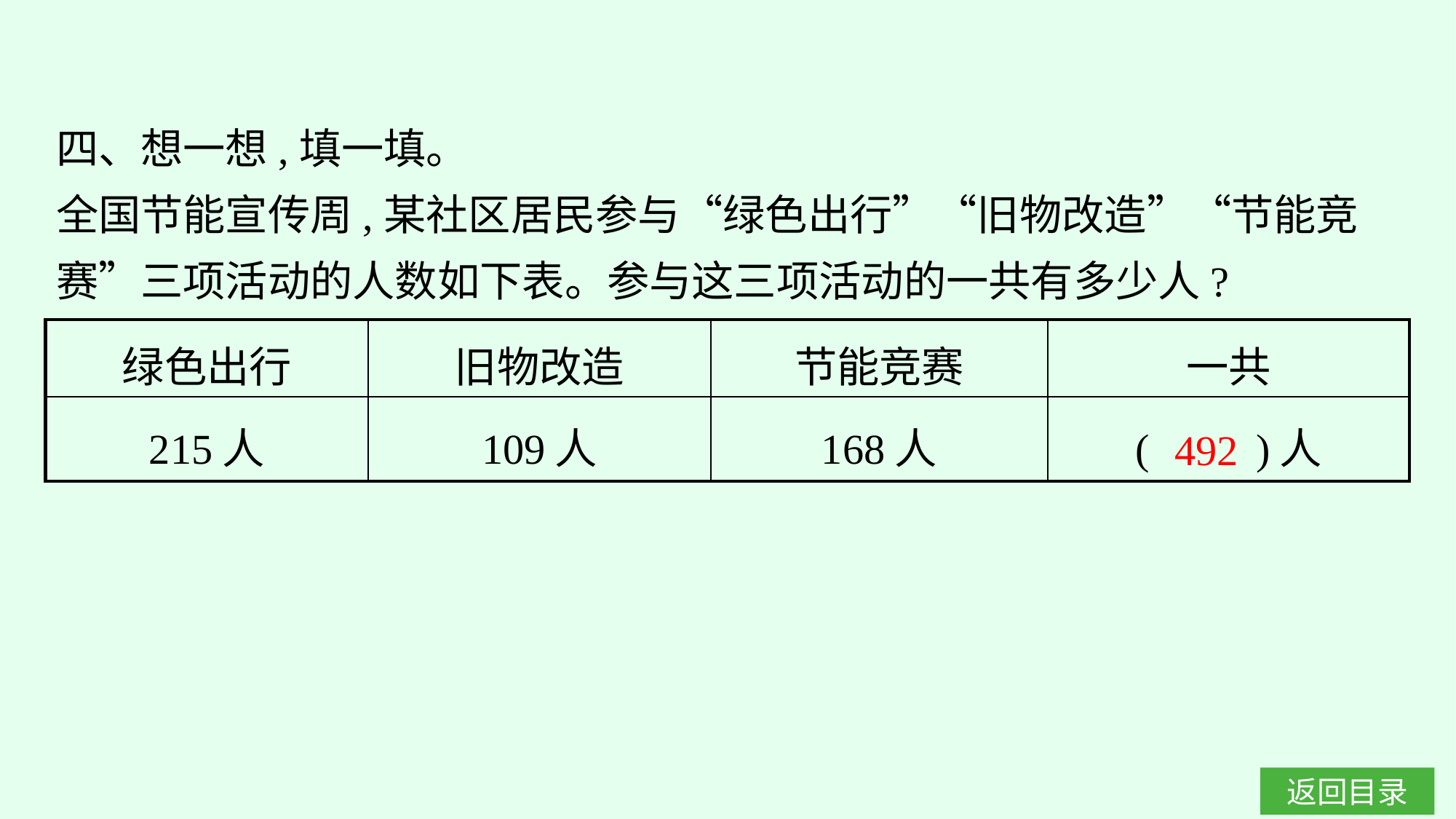

四、想一想,填一填。
全国节能宣传周,某社区居民参与“绿色出行”“旧物改造”“节能竞赛”三项活动的人数如下表。参与这三项活动的一共有多少人?
| 绿色出行 | 旧物改造 | 节能竞赛 | 一共 |
| --- | --- | --- | --- |
| 215人 | 109人 | 168人 | (　　)人 |
492